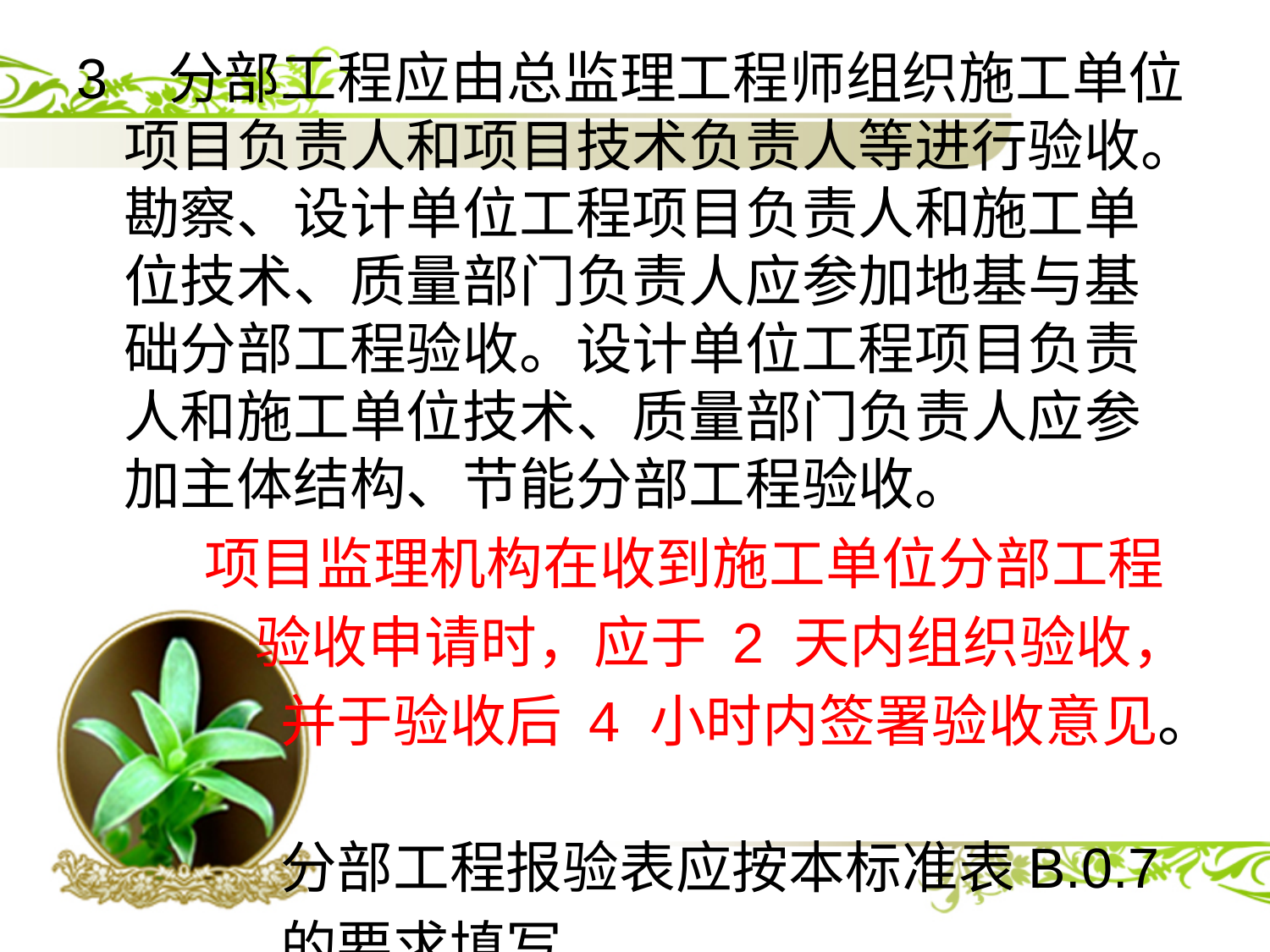

3   分部工程应由总监理工程师组织施工单位项目负责人和项目技术负责人等进行验收。勘察、设计单位工程项目负责人和施工单位技术、质量部门负责人应参加地基与基础分部工程验收。设计单位工程项目负责人和施工单位技术、质量部门负责人应参加主体结构、节能分部工程验收。
         项目监理机构在收到施工单位分部工程
             验收申请时，应于 2 天内组织验收，
               并于验收后 4 小时内签署验收意见。
               分部工程报验表应按本标准表B.0.7
               的要求填写。